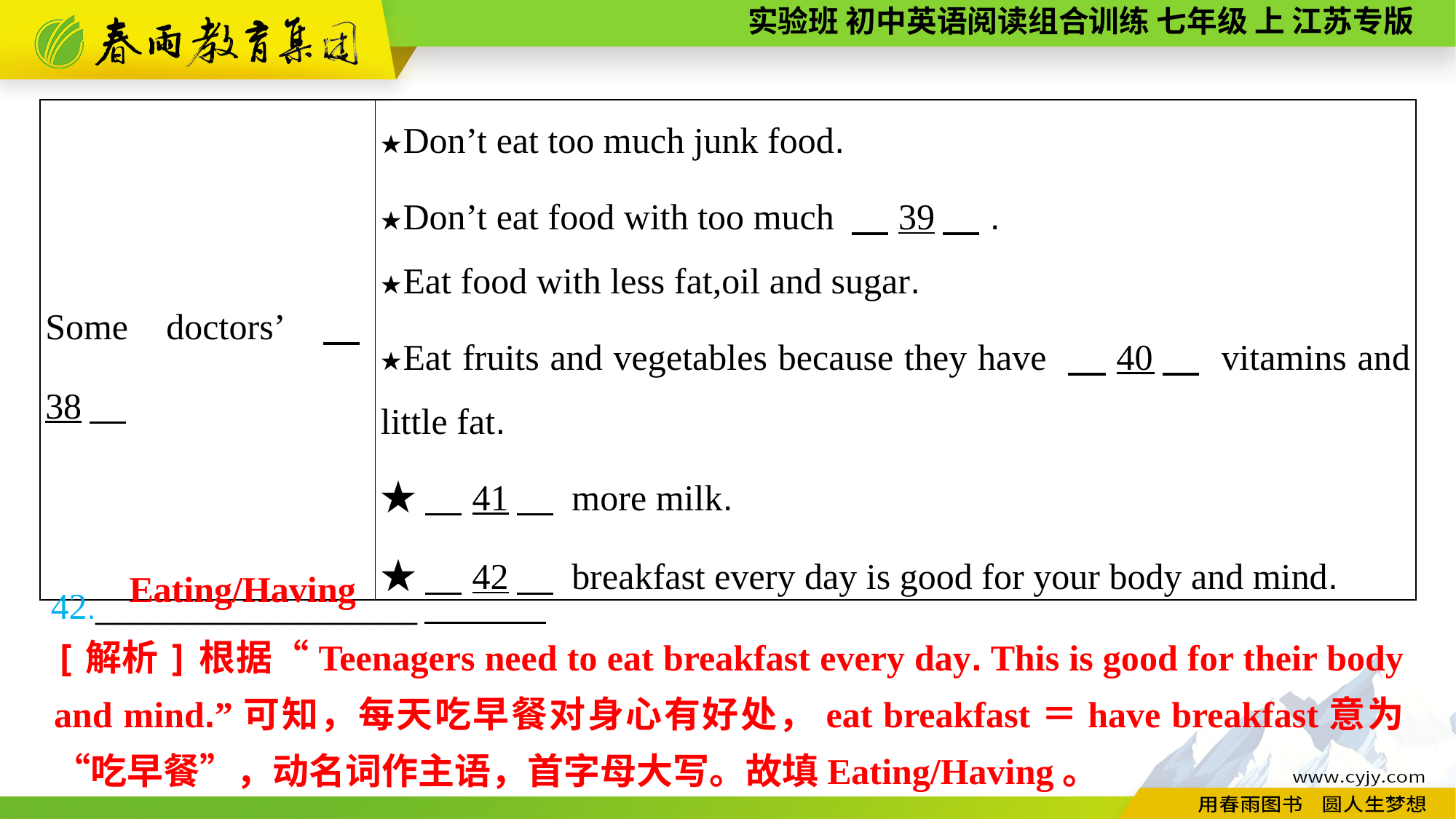

| Some doctors’　38 | ★Don’t eat too much junk food. ★Don’t eat food with too much 　39　. ★Eat food with less fat,oil and sugar. ★Eat fruits and vegetables because they have 　40　 vitamins and little fat. ★　41　 more milk. ★　42　 breakfast every day is good for your body and mind. |
| --- | --- |
42.___________________
Eating/Having
[解析]根据“Teenagers need to eat breakfast every day. This is good for their body and mind.”可知，每天吃早餐对身心有好处，eat breakfast＝have breakfast意为“吃早餐”，动名词作主语，首字母大写。故填Eating/Having。